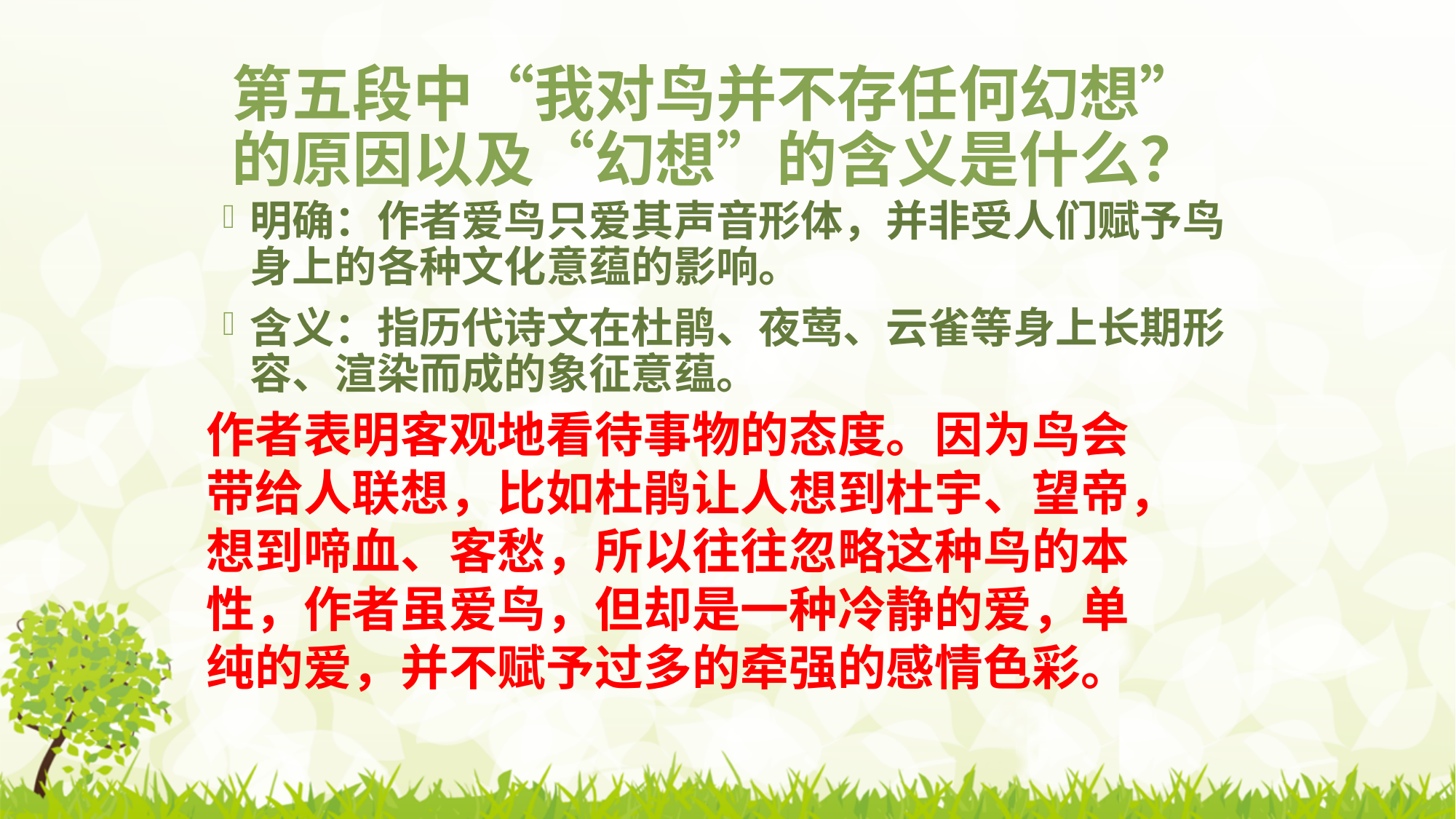

# 第五段中“我对鸟并不存任何幻想”的原因以及“幻想”的含义是什么？
明确：作者爱鸟只爱其声音形体，并非受人们赋予鸟身上的各种文化意蕴的影响。
含义：指历代诗文在杜鹃、夜莺、云雀等身上长期形容、渲染而成的象征意蕴。
作者表明客观地看待事物的态度。因为鸟会带给人联想，比如杜鹃让人想到杜宇、望帝，想到啼血、客愁，所以往往忽略这种鸟的本性，作者虽爱鸟，但却是一种冷静的爱，单纯的爱，并不赋予过多的牵强的感情色彩。